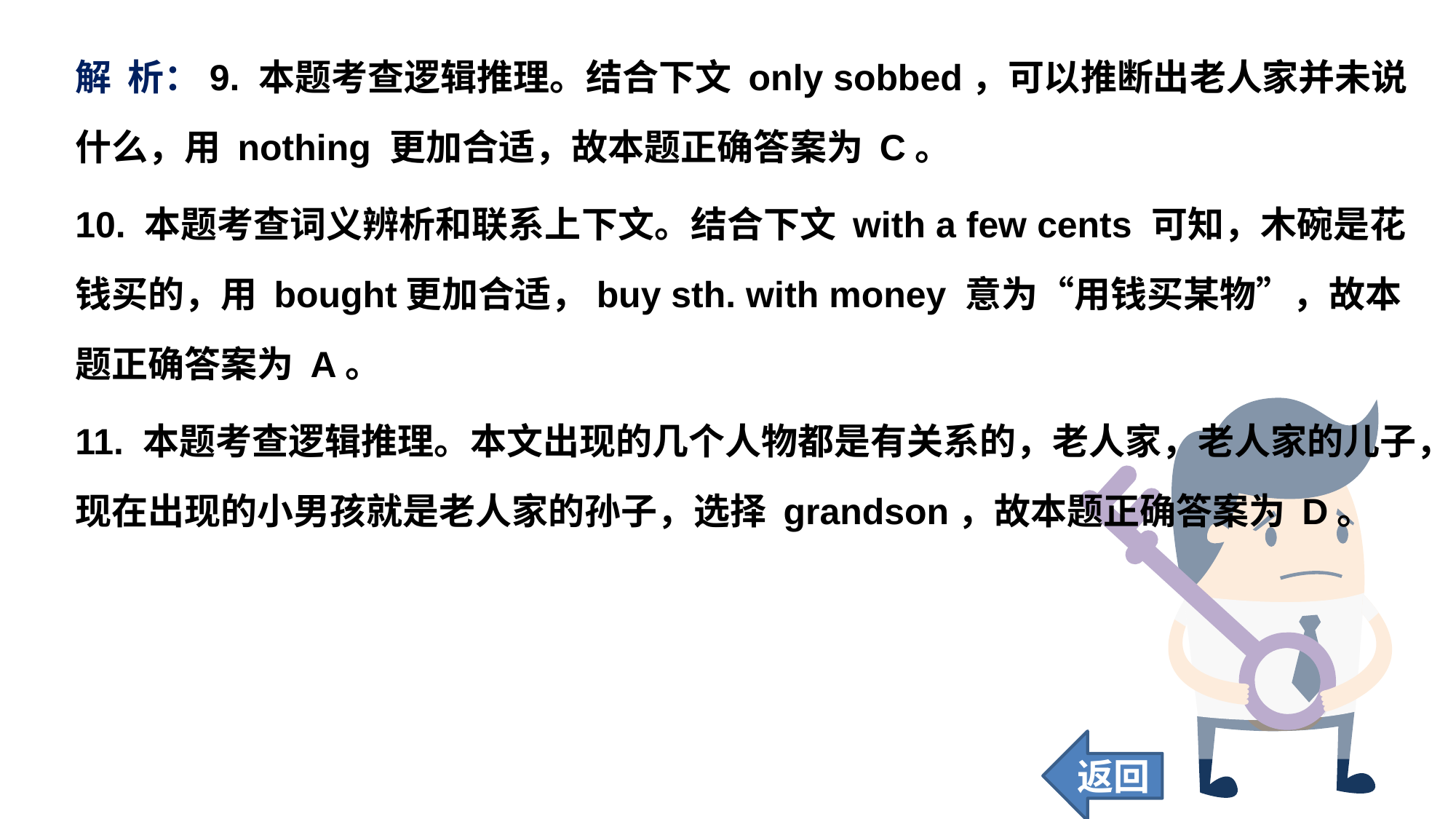

解  析：9. 本题考查逻辑推理。结合下文 only sobbed，可以推断出老人家并未说什么，用 nothing 更加合适，故本题正确答案为 C。
10. 本题考查词义辨析和联系上下文。结合下文 with a few cents 可知，木碗是花钱买的，用 bought更加合适，buy sth. with money 意为“用钱买某物”，故本题正确答案为 A。
11. 本题考查逻辑推理。本文出现的几个人物都是有关系的，老人家，老人家的儿子，现在出现的小男孩就是老人家的孙子，选择 grandson，故本题正确答案为 D。

返回
36